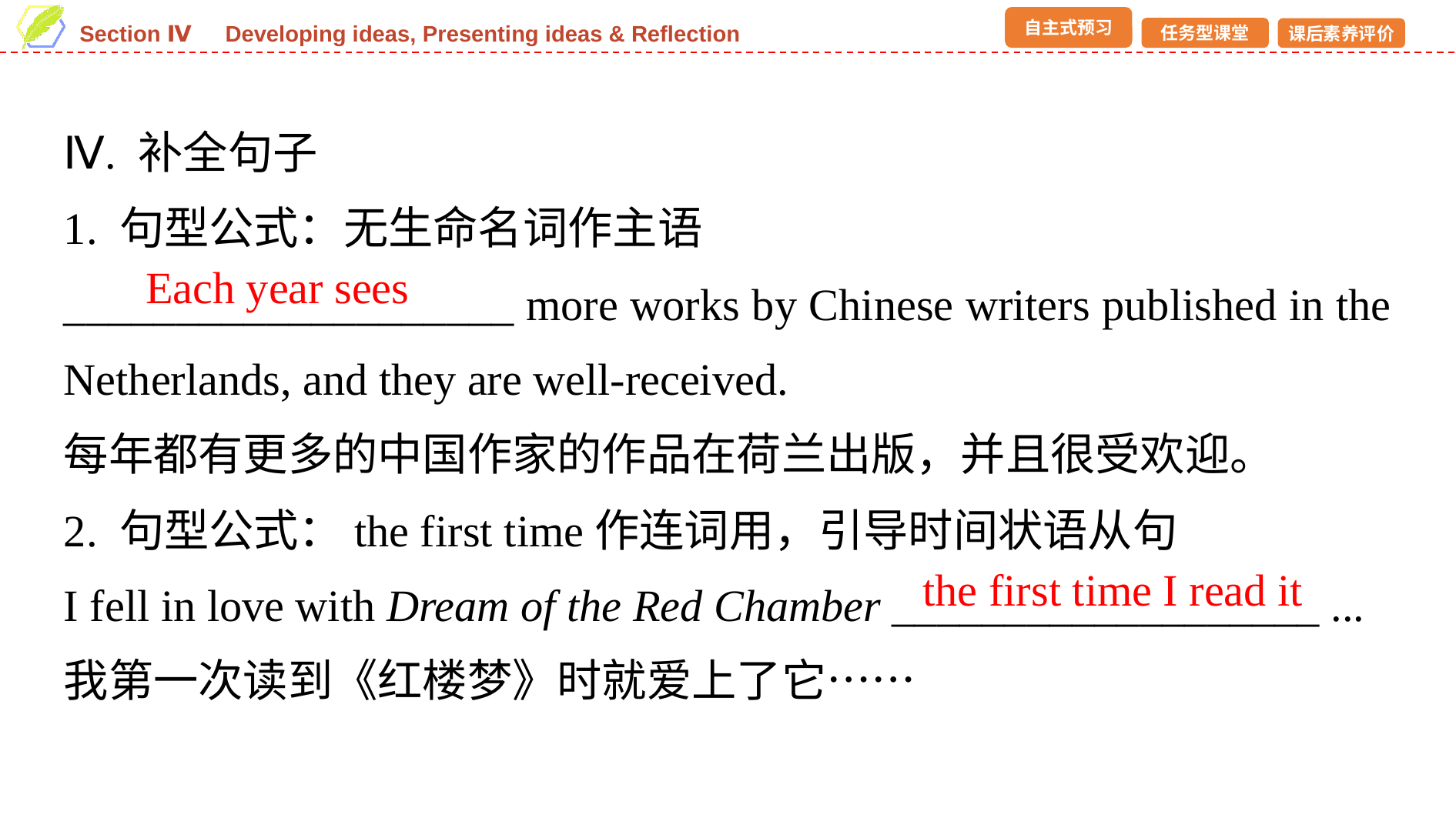

Ⅳ. 补全句子
1. 句型公式：无生命名词作主语
____________________ more works by Chinese writers published in the Netherlands, and they are well-received.
每年都有更多的中国作家的作品在荷兰出版，并且很受欢迎。
2. 句型公式：the first time作连词用，引导时间状语从句
I fell in love with Dream of the Red Chamber ___________________ ...
我第一次读到《红楼梦》时就爱上了它……
Each year sees
the first time I read it